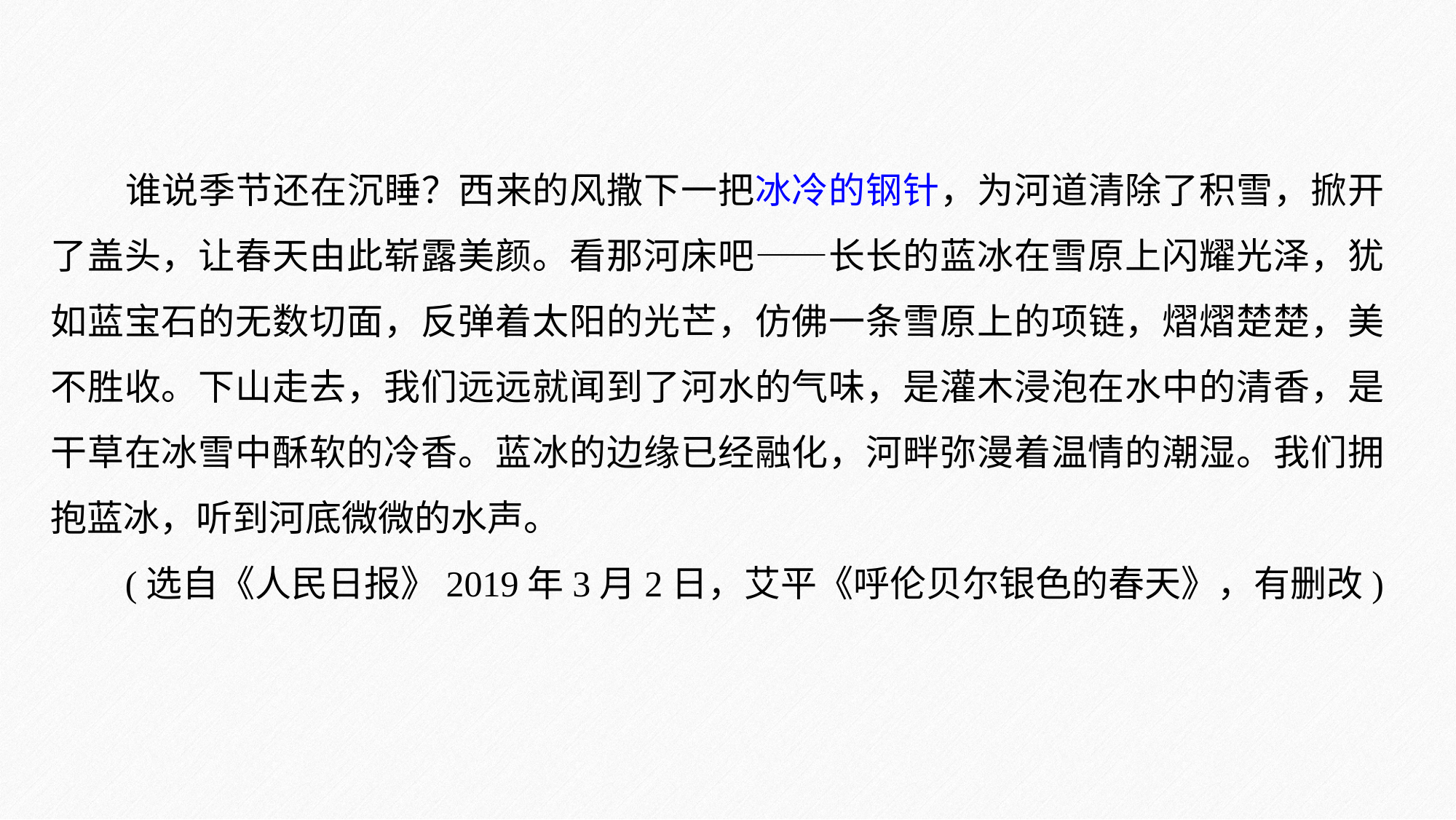

谁说季节还在沉睡？西来的风撒下一把冰冷的钢针，为河道清除了积雪，掀开了盖头，让春天由此崭露美颜。看那河床吧——长长的蓝冰在雪原上闪耀光泽，犹如蓝宝石的无数切面，反弹着太阳的光芒，仿佛一条雪原上的项链，熠熠楚楚，美不胜收。下山走去，我们远远就闻到了河水的气味，是灌木浸泡在水中的清香，是干草在冰雪中酥软的冷香。蓝冰的边缘已经融化，河畔弥漫着温情的潮湿。我们拥抱蓝冰，听到河底微微的水声。
(选自《人民日报》2019年3月2日，艾平《呼伦贝尔银色的春天》，有删改)